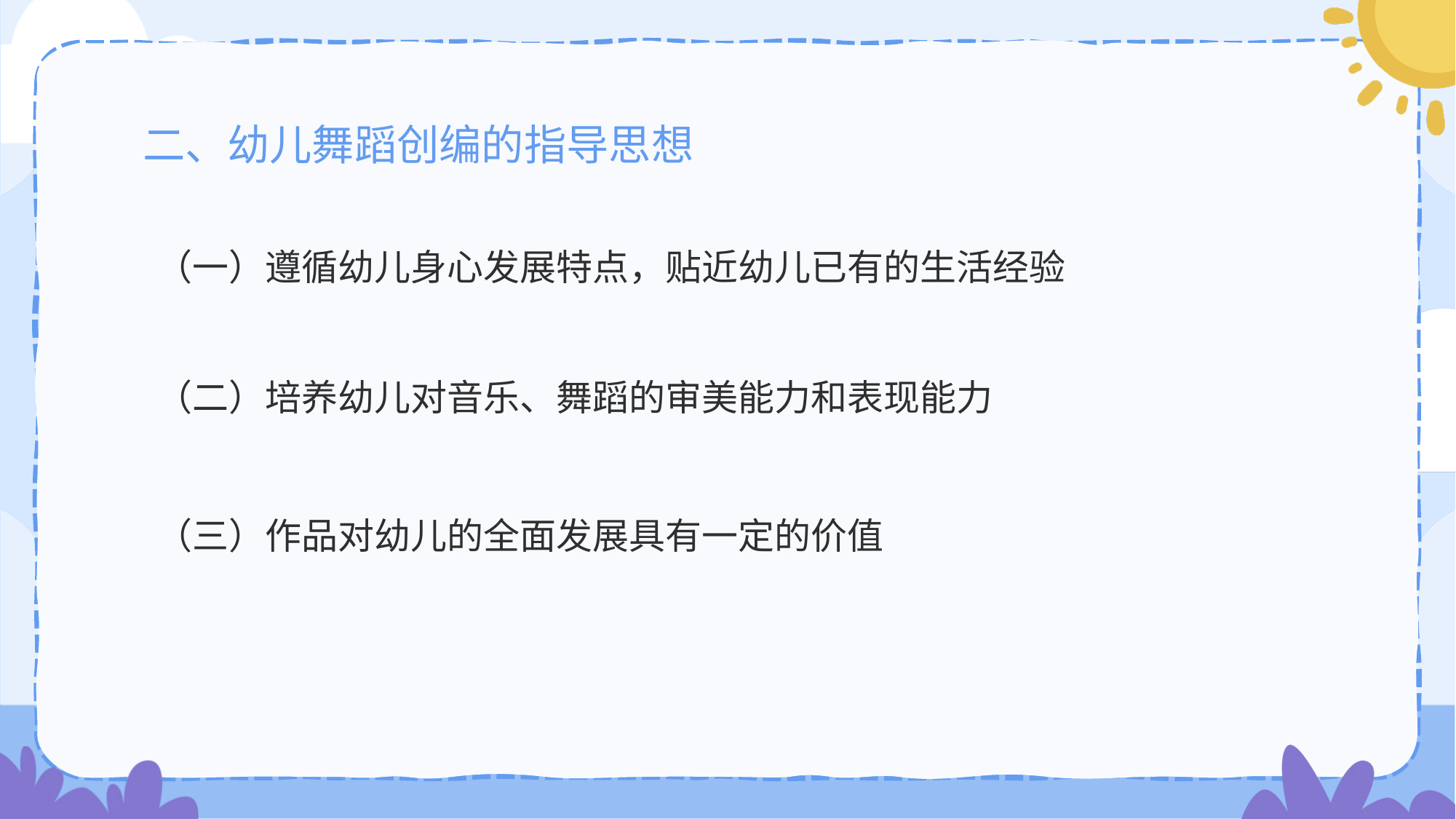

二、幼儿舞蹈创编的指导思想
（一）遵循幼儿身心发展特点，贴近幼儿已有的生活经验
（二）培养幼儿对音乐、舞蹈的审美能力和表现能力
（三）作品对幼儿的全面发展具有一定的价值